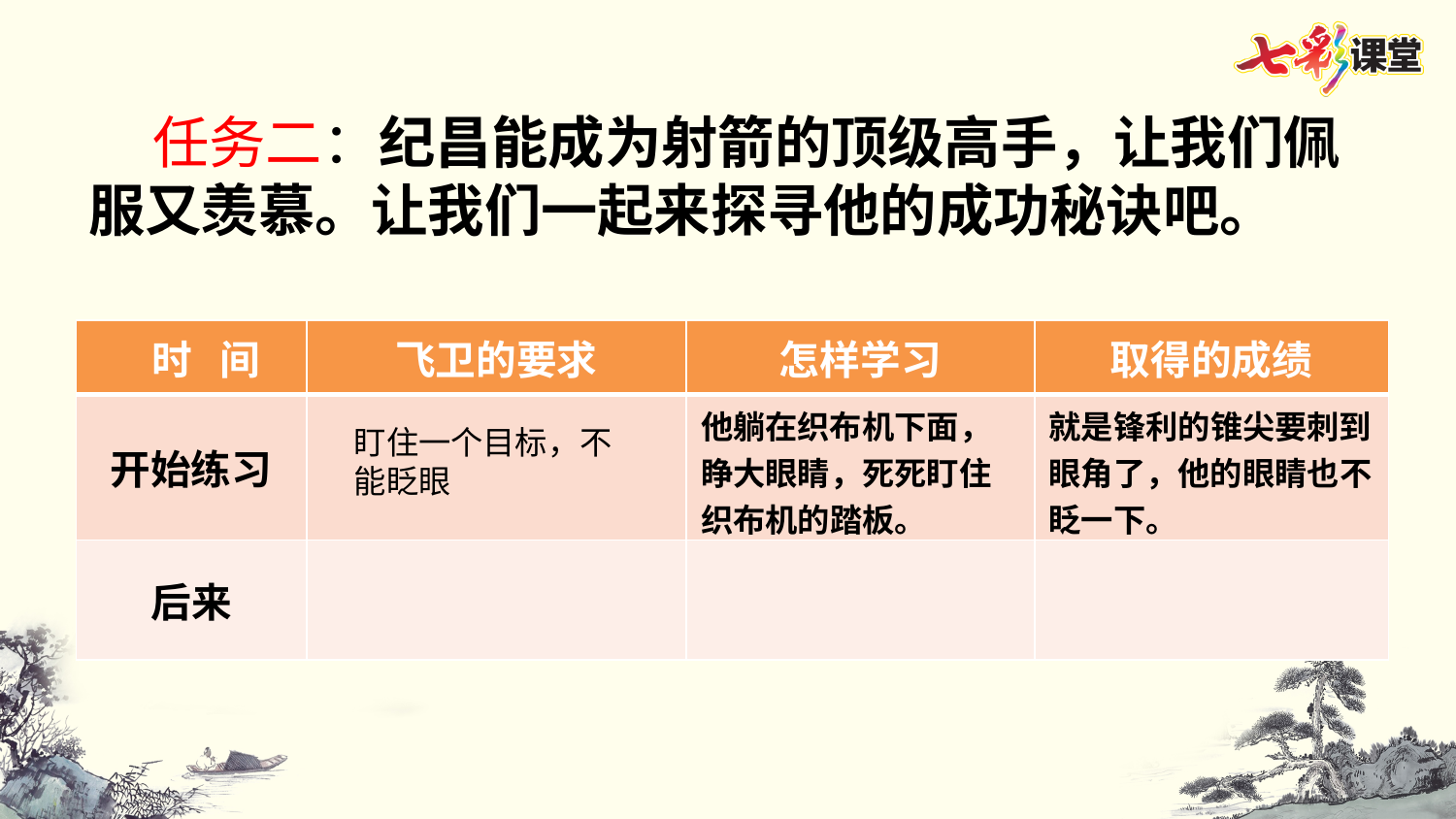

任务二：纪昌能成为射箭的顶级高手，让我们佩服又羡慕。让我们一起来探寻他的成功秘诀吧。
| 时 间 | 飞卫的要求 | 怎样学习 | 取得的成绩 |
| --- | --- | --- | --- |
| 开始练习 |  | 他躺在织布机下面，睁大眼睛，死死盯住织布机的踏板。 | 就是锋利的锥尖要刺到眼角了，他的眼睛也不眨一下。 |
| 后来 |  |  |  |
盯住一个目标，不能眨眼